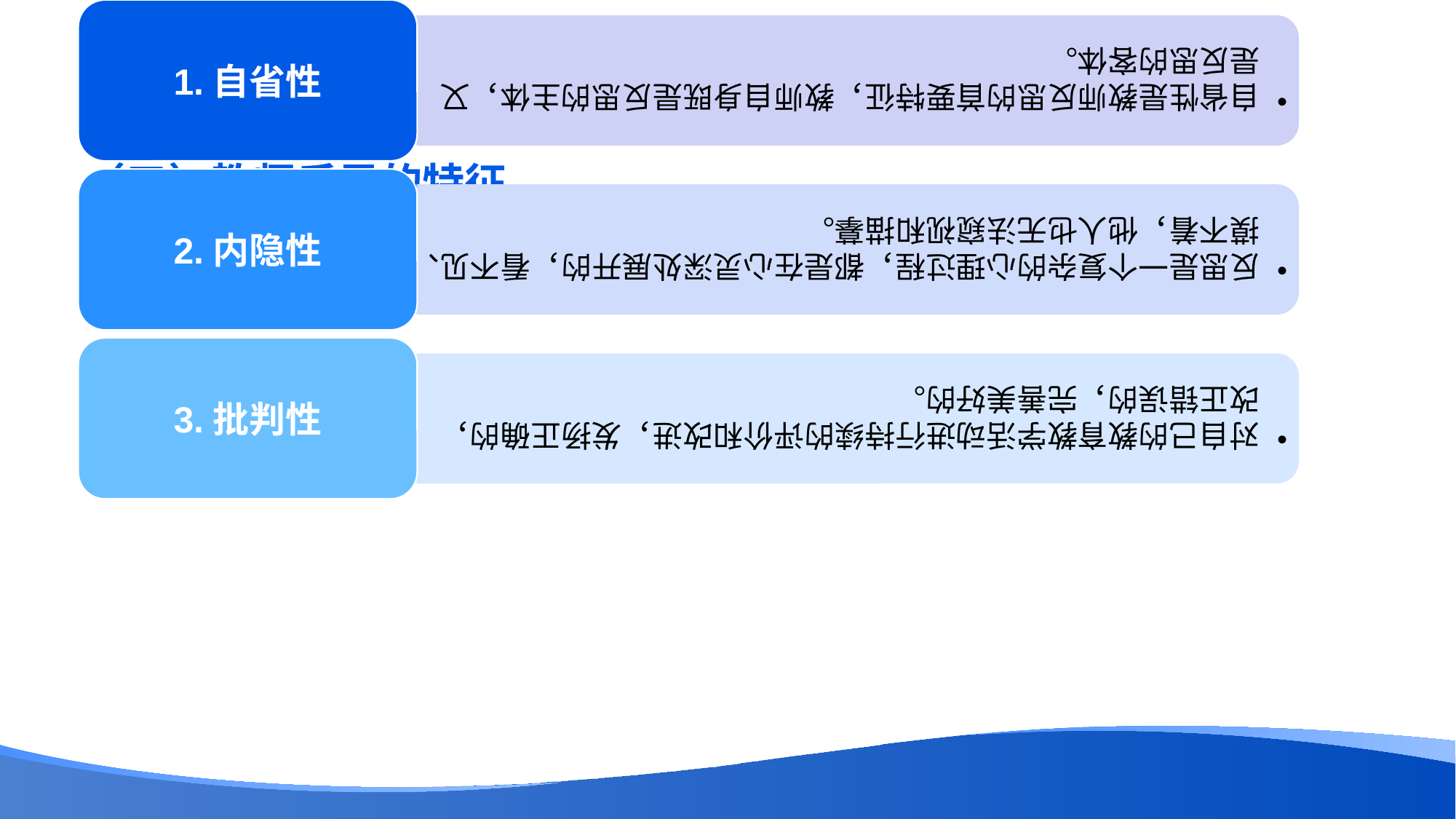

# 一、教师反思概述
（三）教师反思的特征
自省性是教师反思的首要特征，教师自身既是反思的主体，又是反思的客体。
1.自省性
反思是一个复杂的心理过程，都是在心灵深处展开的，看不见、摸不着，他人也无法窥视和描摹。
2.内隐性
对自己的教育教学活动进行持续的评价和改进，发扬正确的，改正错误的，完善美好的。
3.批判性